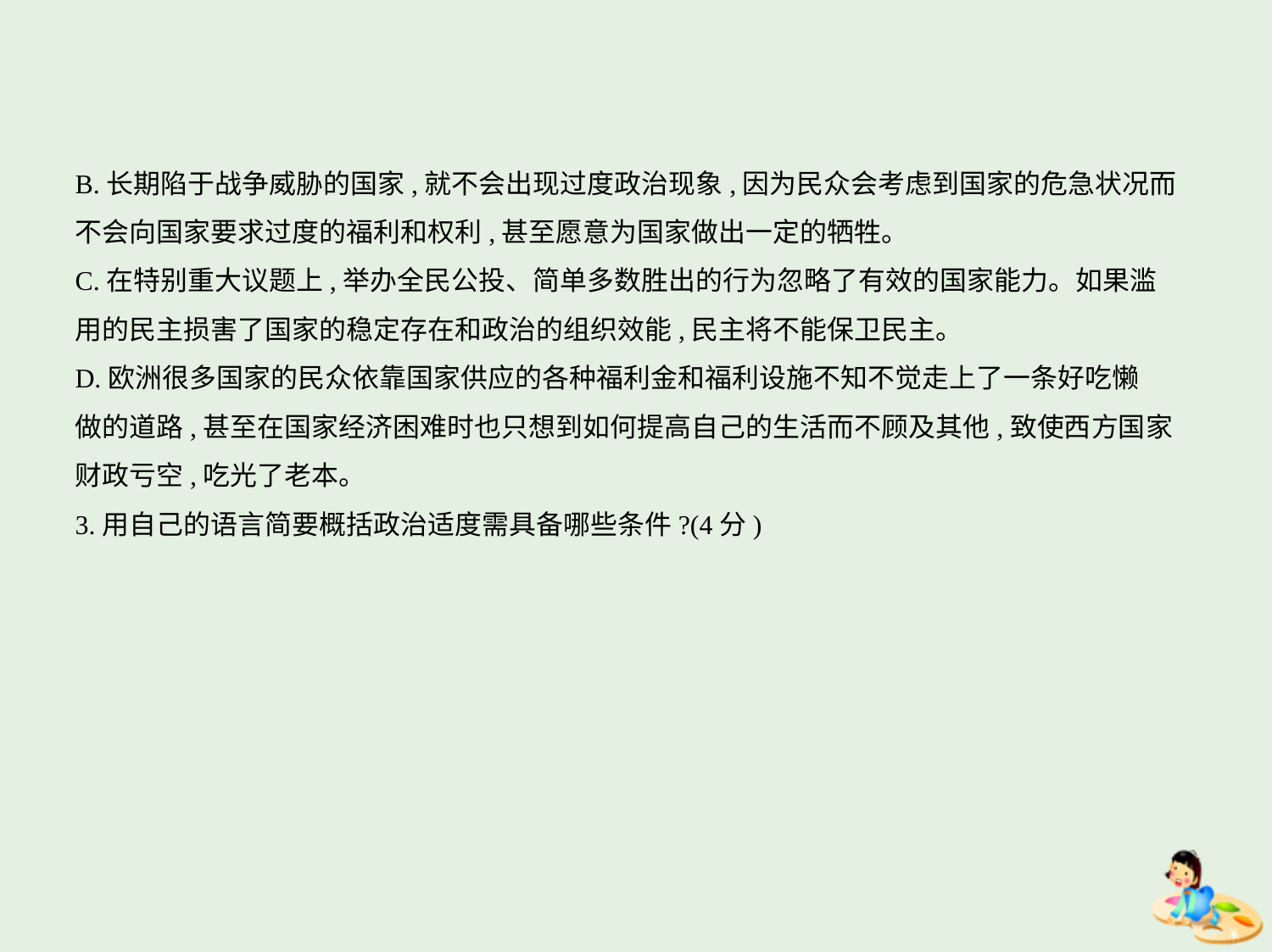

B.长期陷于战争威胁的国家,就不会出现过度政治现象,因为民众会考虑到国家的危急状况而
不会向国家要求过度的福利和权利,甚至愿意为国家做出一定的牺牲。
C.在特别重大议题上,举办全民公投、简单多数胜出的行为忽略了有效的国家能力。如果滥
用的民主损害了国家的稳定存在和政治的组织效能,民主将不能保卫民主。
D.欧洲很多国家的民众依靠国家供应的各种福利金和福利设施不知不觉走上了一条好吃懒
做的道路,甚至在国家经济困难时也只想到如何提高自己的生活而不顾及其他,致使西方国家
财政亏空,吃光了老本。
3.用自己的语言简要概括政治适度需具备哪些条件?(4分)